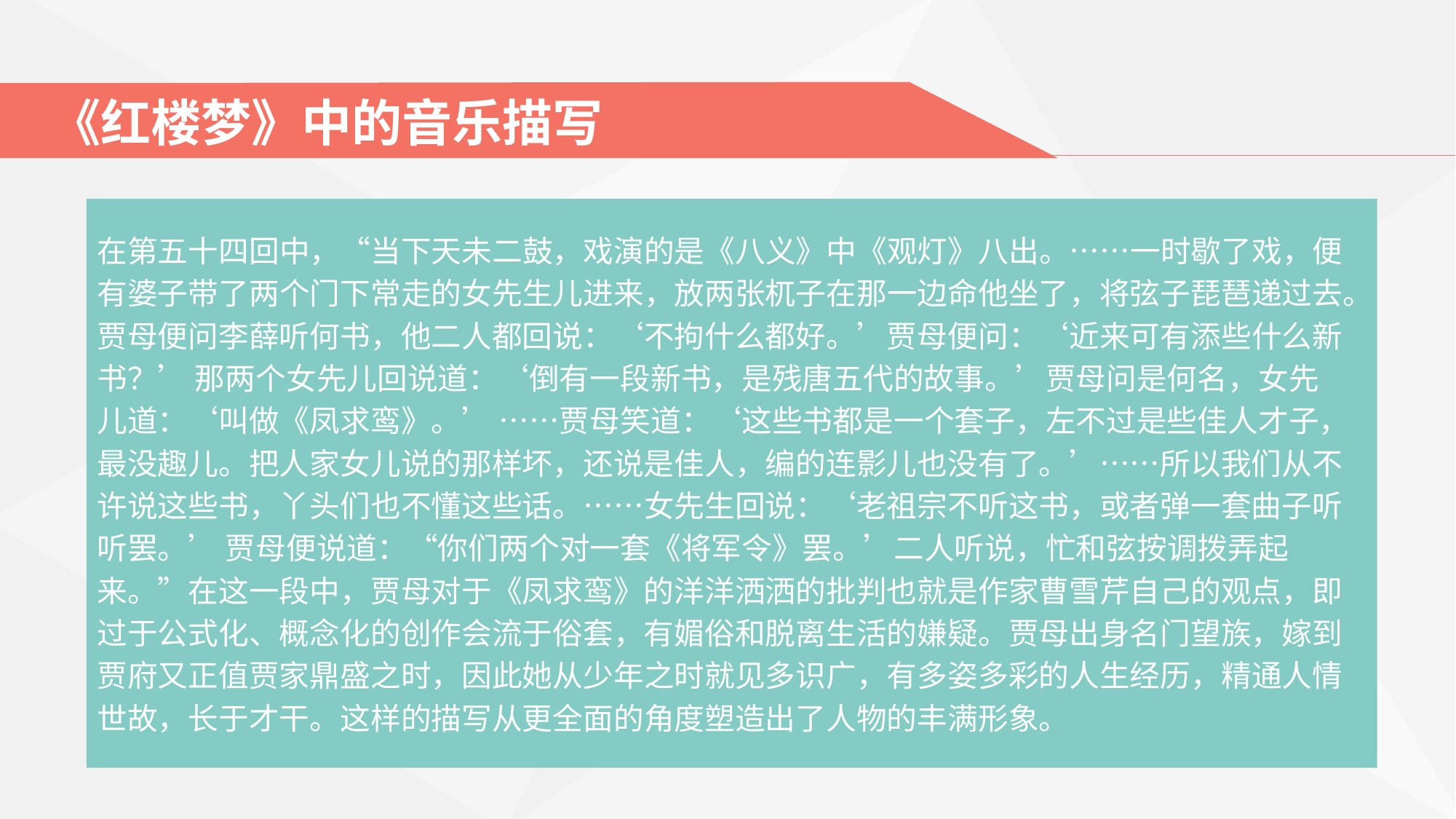

《红楼梦》中的音乐描写

在第五十四回中，“当下天未二鼓，戏演的是《八义》中《观灯》八出。……一时歇了戏，便有婆子带了两个门下常走的女先生儿进来，放两张杌子在那一边命他坐了，将弦子琵琶递过去。贾母便问李薛听何书，他二人都回说：‘不拘什么都好。’贾母便问：‘近来可有添些什么新书？’ 那两个女先儿回说道：‘倒有一段新书，是残唐五代的故事。’贾母问是何名，女先儿道：‘叫做《凤求鸾》。’ ……贾母笑道：‘这些书都是一个套子，左不过是些佳人才子，最没趣儿。把人家女儿说的那样坏，还说是佳人，编的连影儿也没有了。’……所以我们从不许说这些书，丫头们也不懂这些话。……女先生回说：‘老祖宗不听这书，或者弹一套曲子听听罢。’ 贾母便说道：“你们两个对一套《将军令》罢。’二人听说，忙和弦按调拨弄起来。”在这一段中，贾母对于《凤求鸾》的洋洋洒洒的批判也就是作家曹雪芹自己的观点，即过于公式化、概念化的创作会流于俗套，有媚俗和脱离生活的嫌疑。贾母出身名门望族，嫁到贾府又正值贾家鼎盛之时，因此她从少年之时就见多识广，有多姿多彩的人生经历，精通人情世故，长于才干。这样的描写从更全面的角度塑造出了人物的丰满形象。